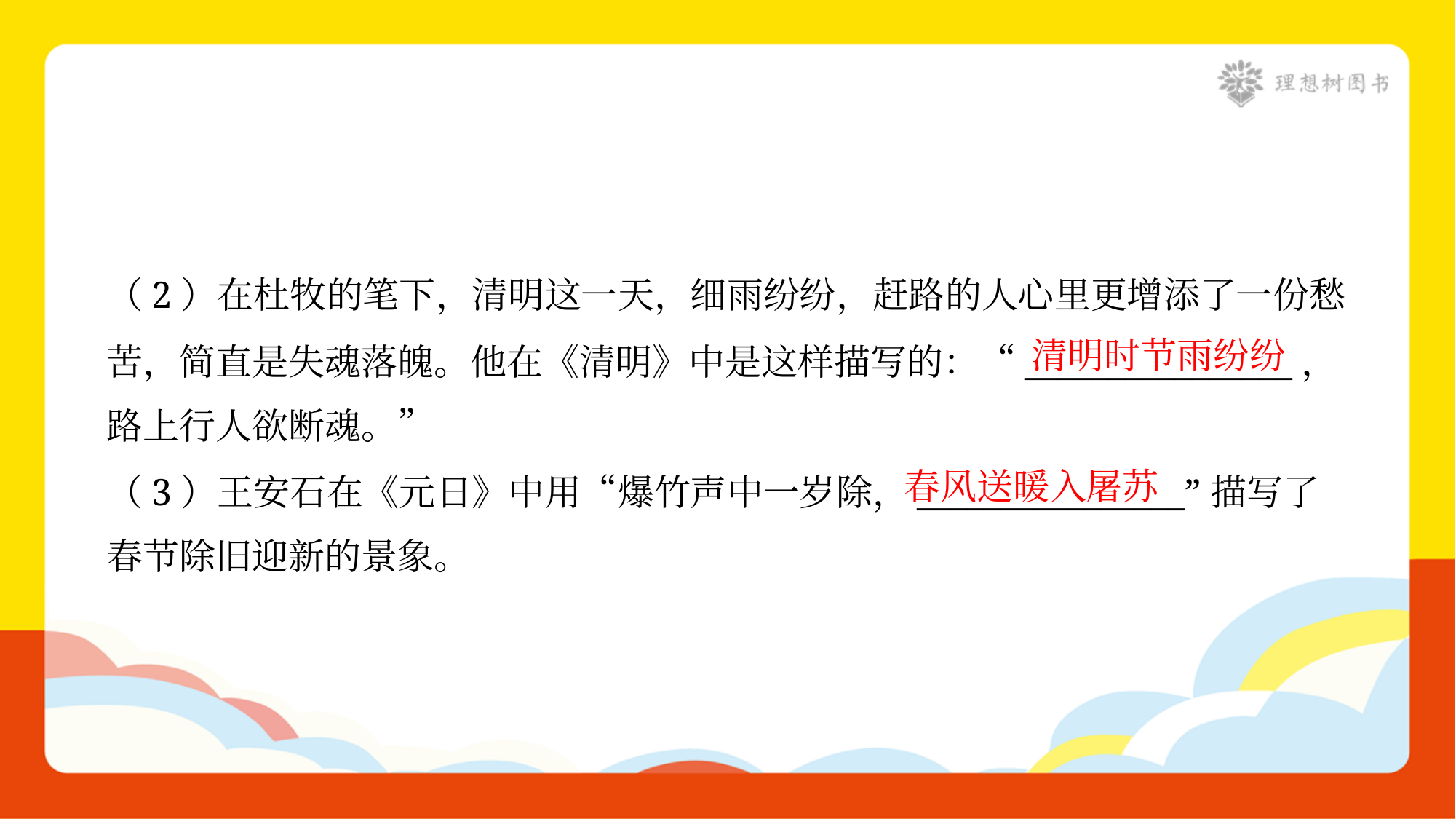

（2）在杜牧的笔下，清明这一天，细雨纷纷，赶路的人心里更增添了一份愁
苦，简直是失魂落魄。他在《清明》中是这样描写的：“________________，
路上行人欲断魂。”
清明时节雨纷纷
春风送暖入屠苏
（3）王安石在《元日》中用“爆竹声中一岁除，________________”描写了
春节除旧迎新的景象。